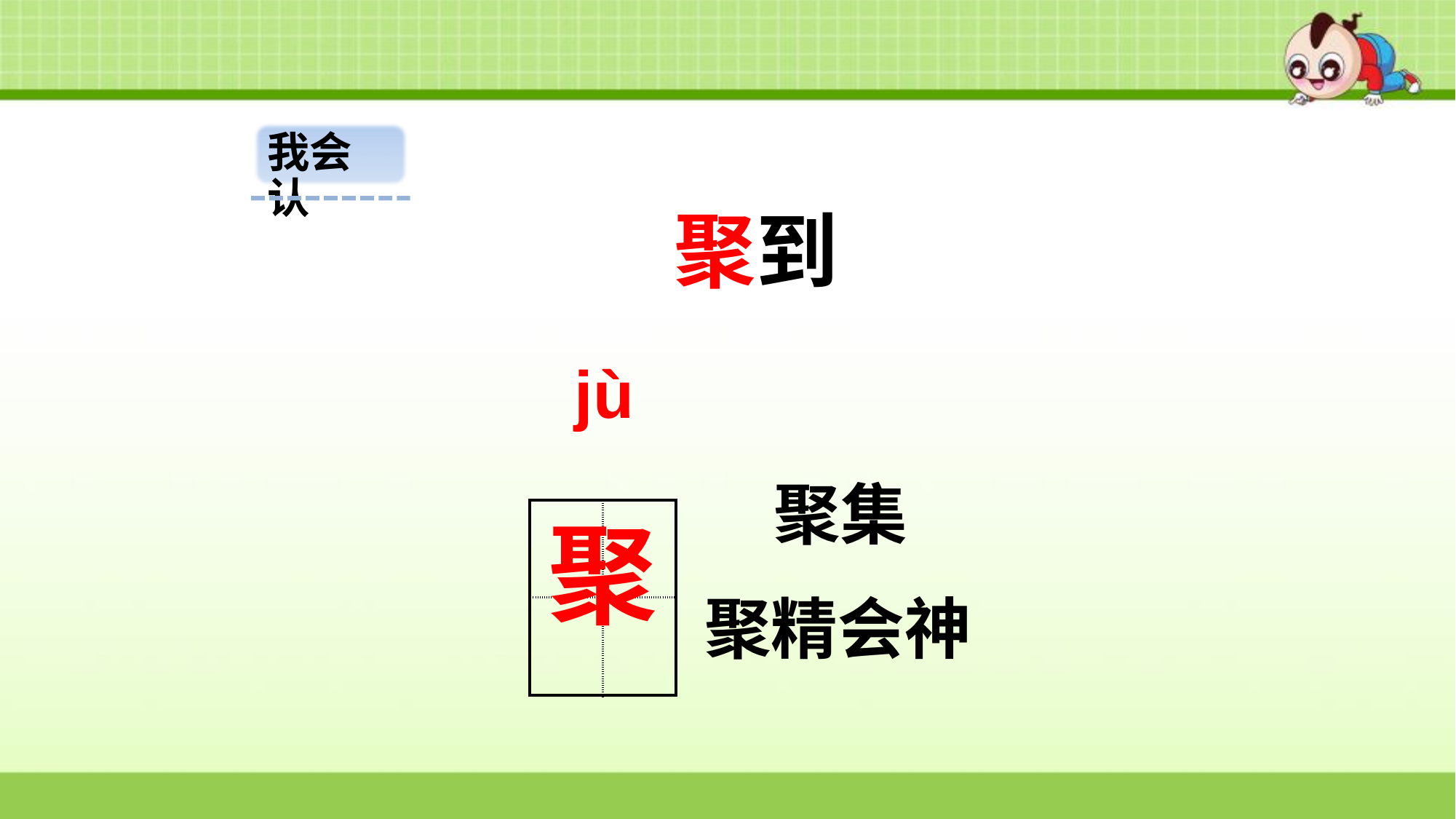

我会认

聚到
jù
聚集
|  |  |
| --- | --- |
|  |  |
聚
聚精会神